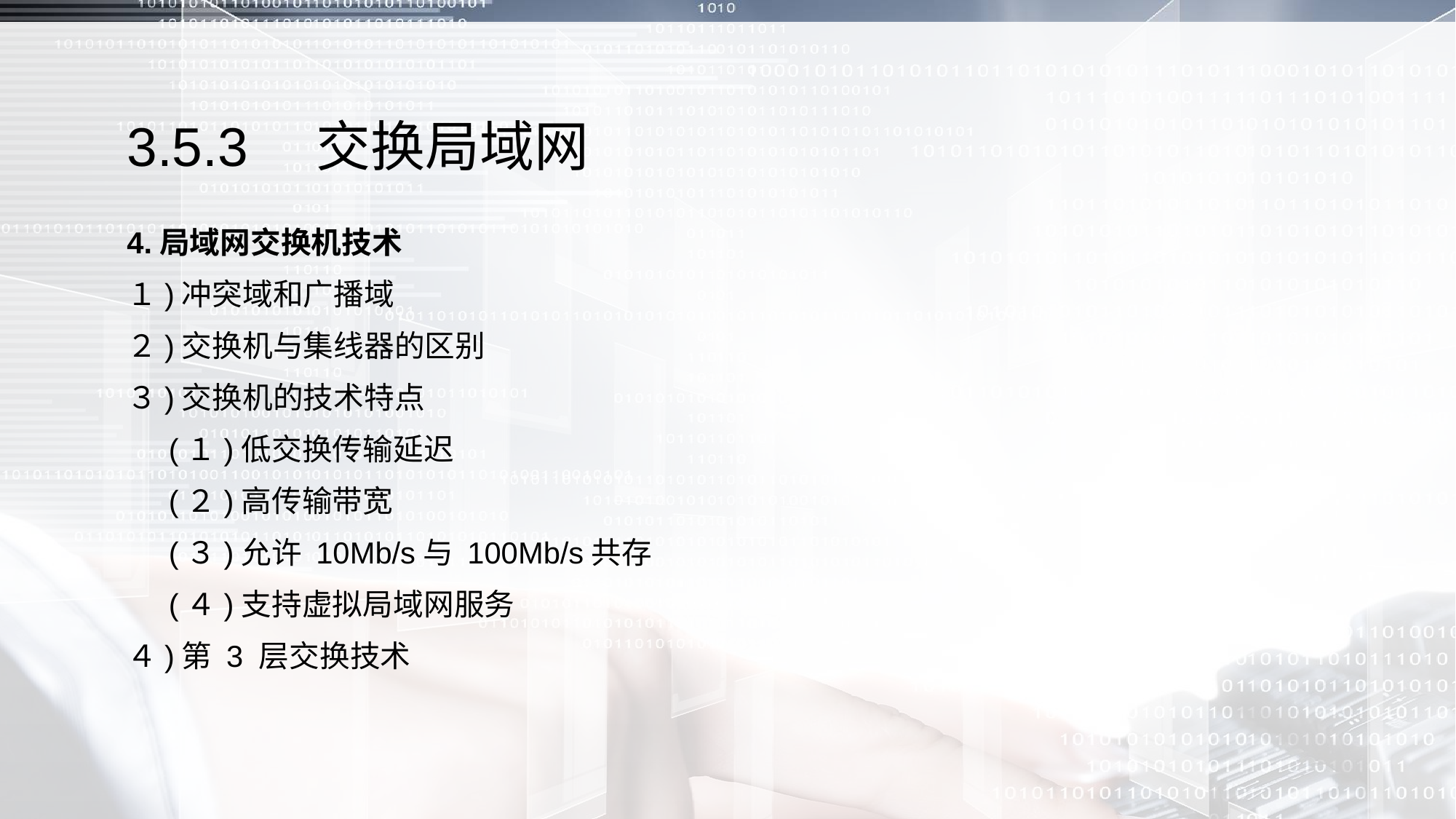

# 3.5.3　交换局域网
4.局域网交换机技术
１)冲突域和广播域
２)交换机与集线器的区别
３)交换机的技术特点
     (１)低交换传输延迟
     (２)高传输带宽
     (３)允许 10Mb/s与 100Mb/s共存
     (４)支持虚拟局域网服务
４)第 3 层交换技术